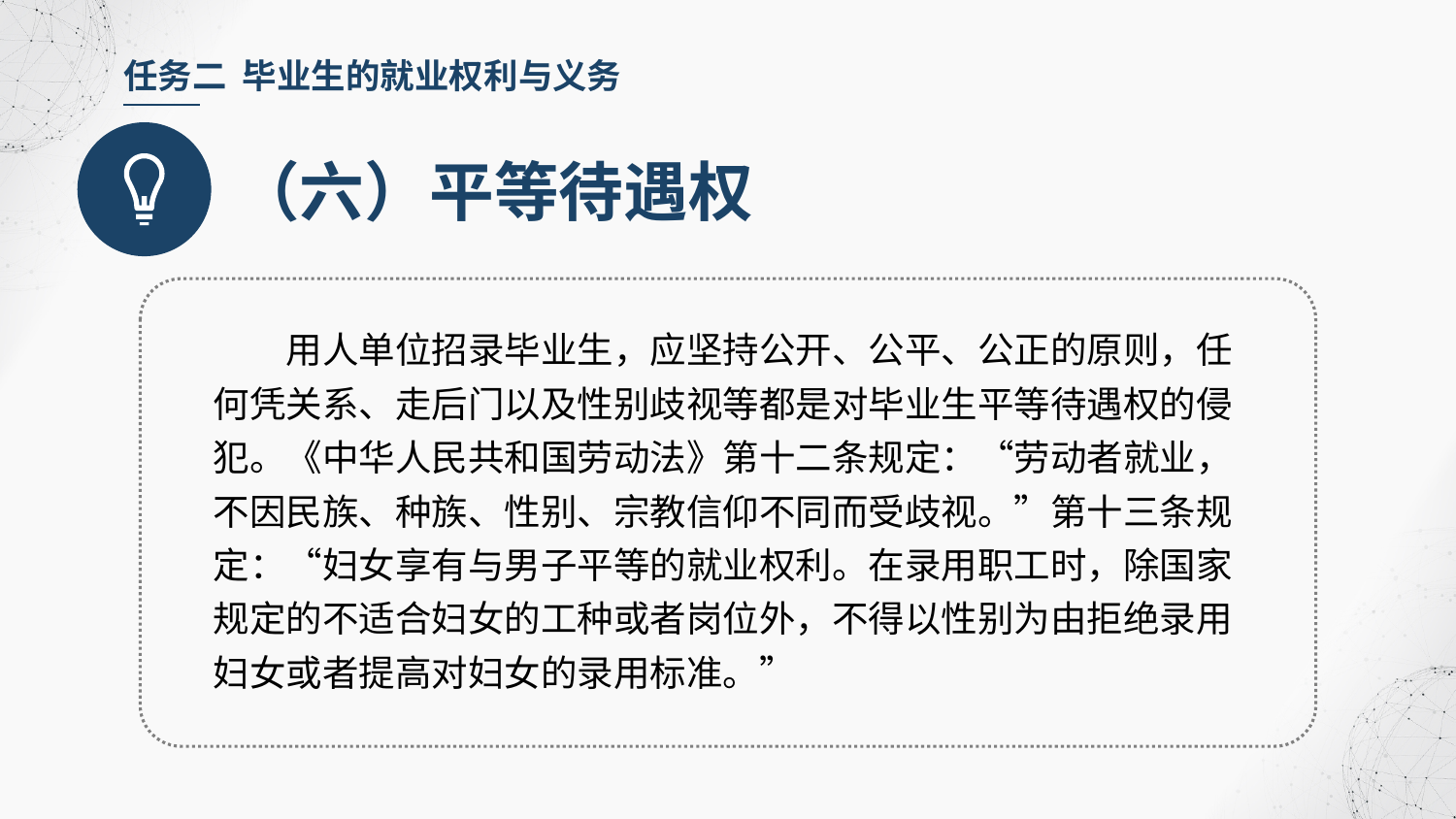

任务二  毕业生的就业权利与义务

（六）平等待遇权

用人单位招录毕业生，应坚持公开、公平、公正的原则，任何凭关系、走后门以及性别歧视等都是对毕业生平等待遇权的侵犯。《中华人民共和国劳动法》第十二条规定：“劳动者就业，不因民族、种族、性别、宗教信仰不同而受歧视。”第十三条规定：“妇女享有与男子平等的就业权利。在录用职工时，除国家规定的不适合妇女的工种或者岗位外，不得以性别为由拒绝录用妇女或者提高对妇女的录用标准。”